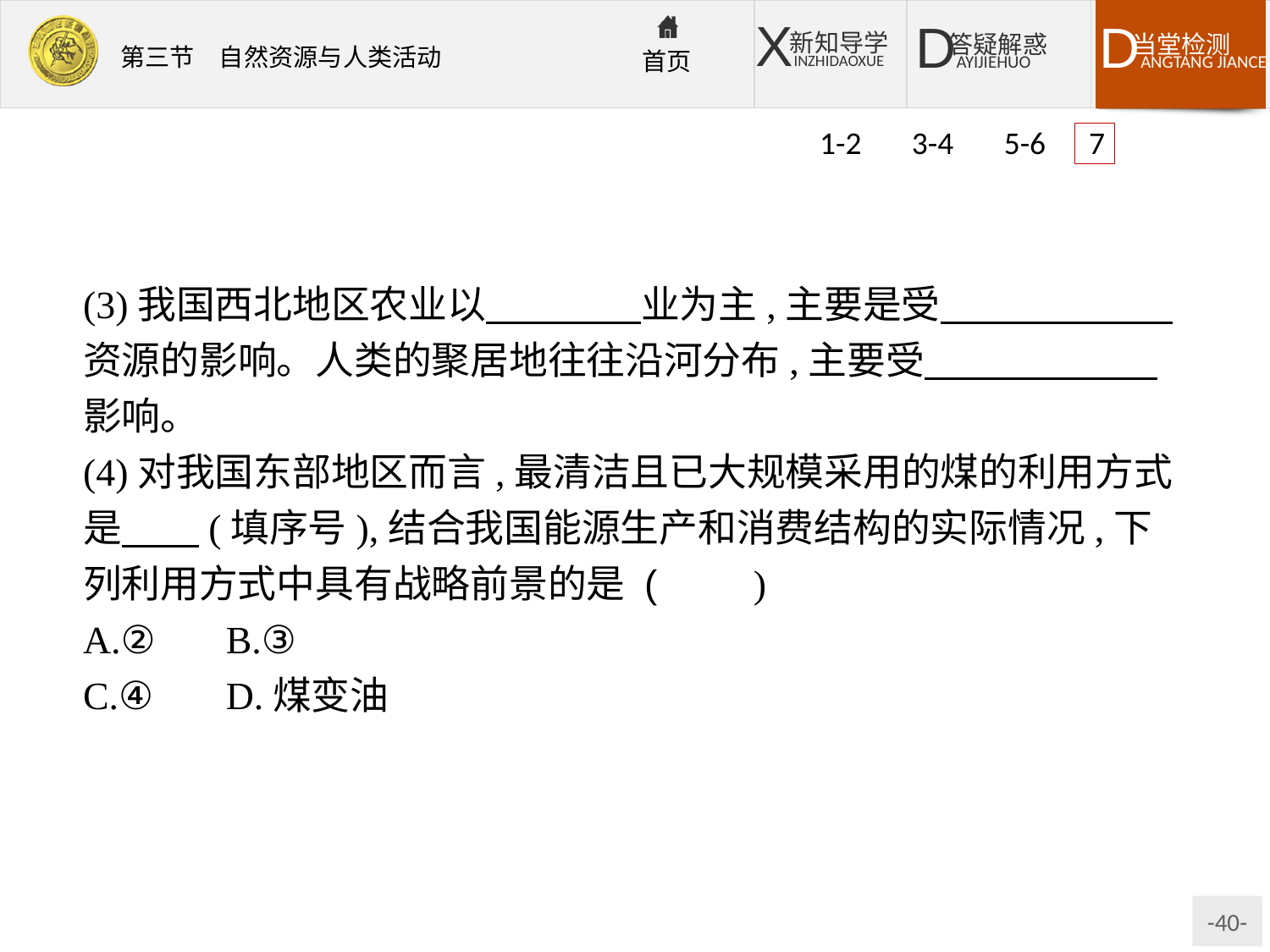

1-2       3-4       5-6      7

(3)我国西北地区农业以　　　　业为主,主要是受　　　　　　资源的影响。人类的聚居地往往沿河分布,主要受　　　　　　影响。
(4)对我国东部地区而言,最清洁且已大规模采用的煤的利用方式是　　(填序号),结合我国能源生产和消费结构的实际情况,下列利用方式中具有战略前景的是 (　　)
A.②	B.③
C.④	D.煤变油